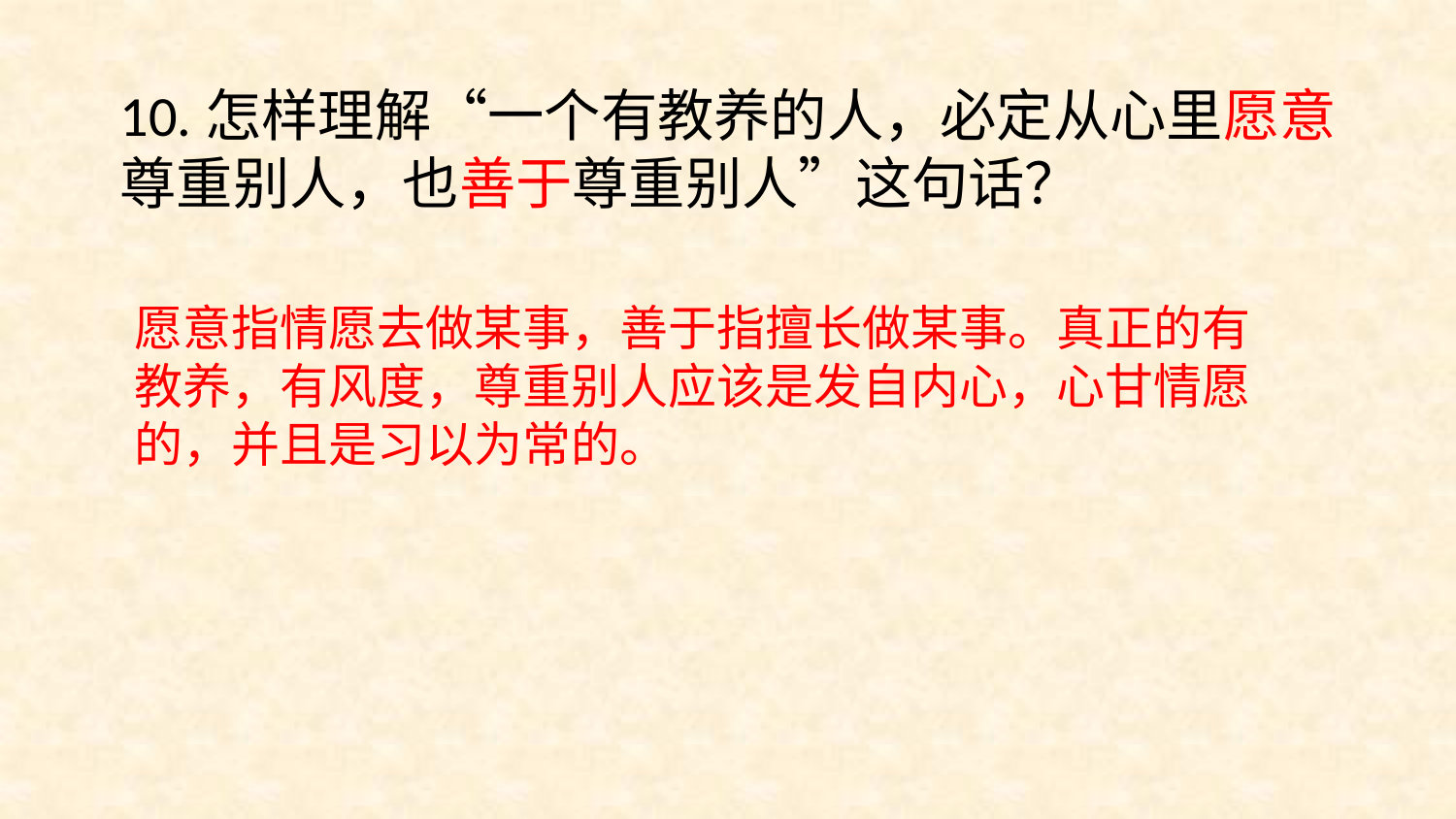

10.怎样理解“一个有教养的人，必定从心里愿意尊重别人，也善于尊重别人”这句话？
愿意指情愿去做某事，善于指擅长做某事。真正的有教养，有风度，尊重别人应该是发自内心，心甘情愿的，并且是习以为常的。